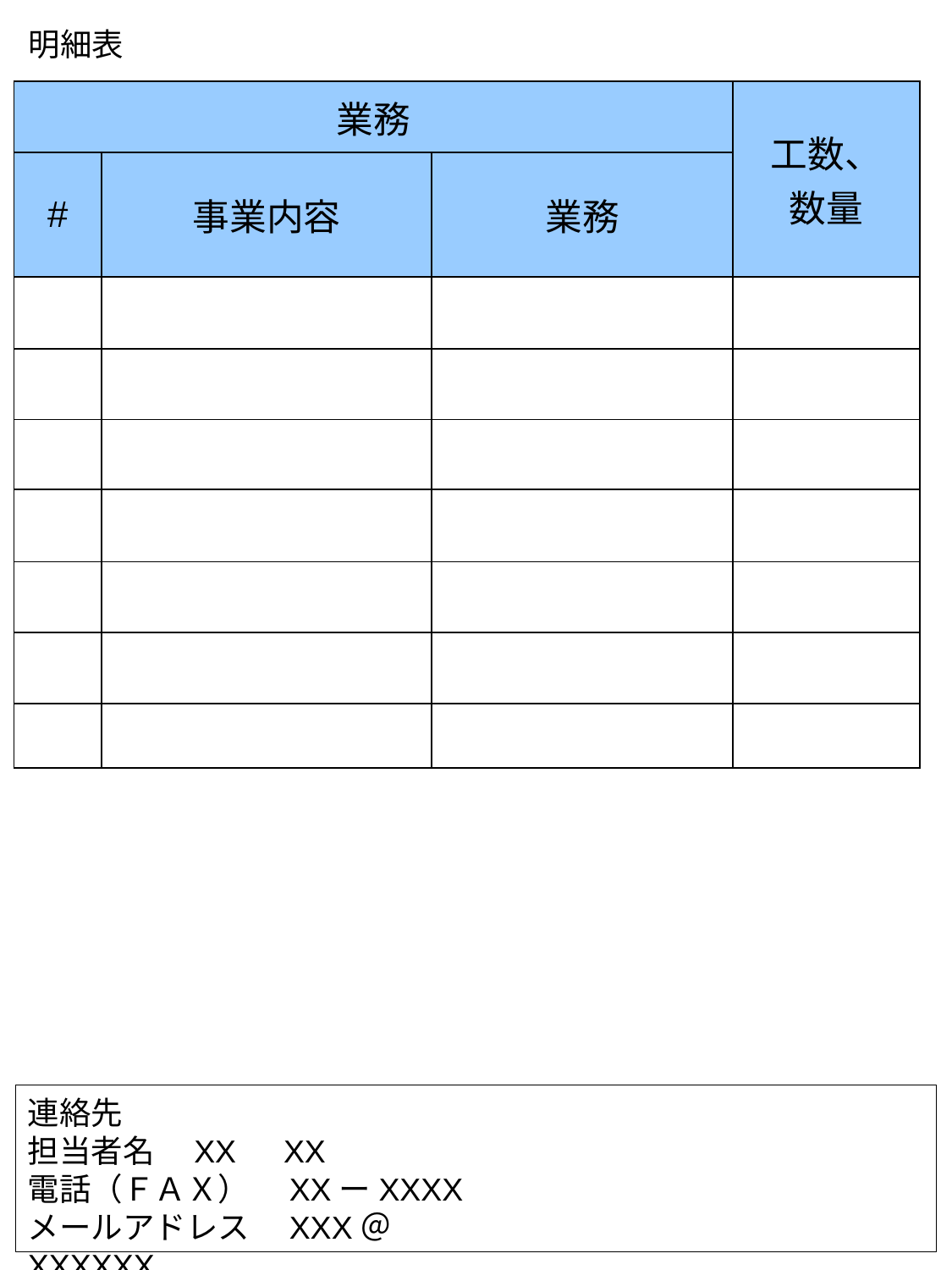

明細表
| 業務 |  |  | 工数、 数量 |
| --- | --- | --- | --- |
| # | 事業内容 | 業務 |  |
|  |  |  |  |
|  |  |  |  |
|  |  |  |  |
|  |  |  |  |
|  |  |  |  |
|  |  |  |  |
|  |  |  |  |

連絡先
担当者名　XX　XX
電話（ＦＡＸ）　XXーXXXX
メールアドレス　XXX＠XXXXXX